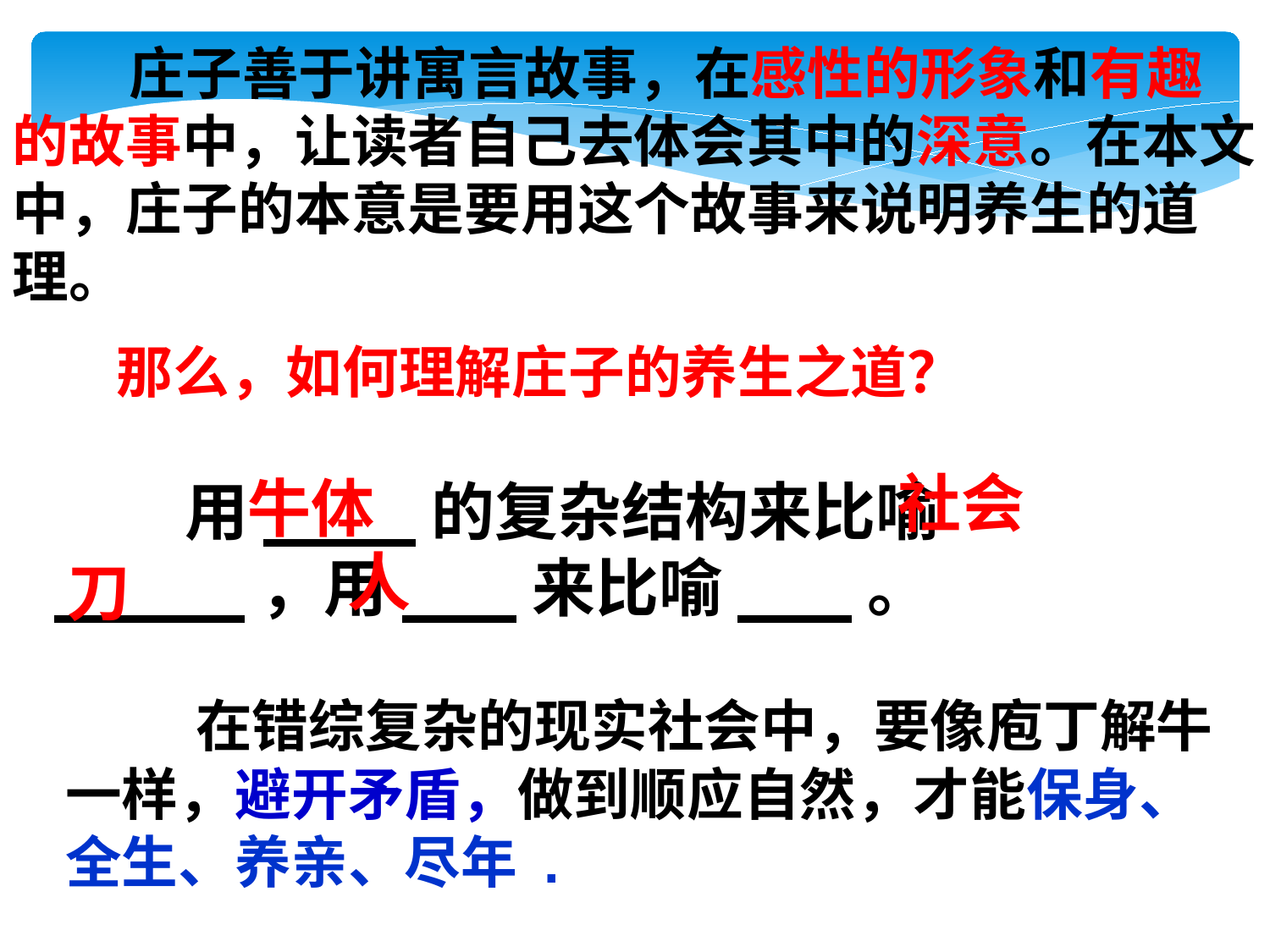

庄子善于讲寓言故事，在感性的形象和有趣的故事中，让读者自己去体会其中的深意。在本文中，庄子的本意是要用这个故事来说明养生的道理。
       那么，如何理解庄子的养生之道？
社会
牛体
        用____的复杂结构来比喻_____，用___来比喻___。
人
刀
        在错综复杂的现实社会中，要像庖丁解牛一样，避开矛盾，做到顺应自然，才能保身、全生、养亲、尽年 .